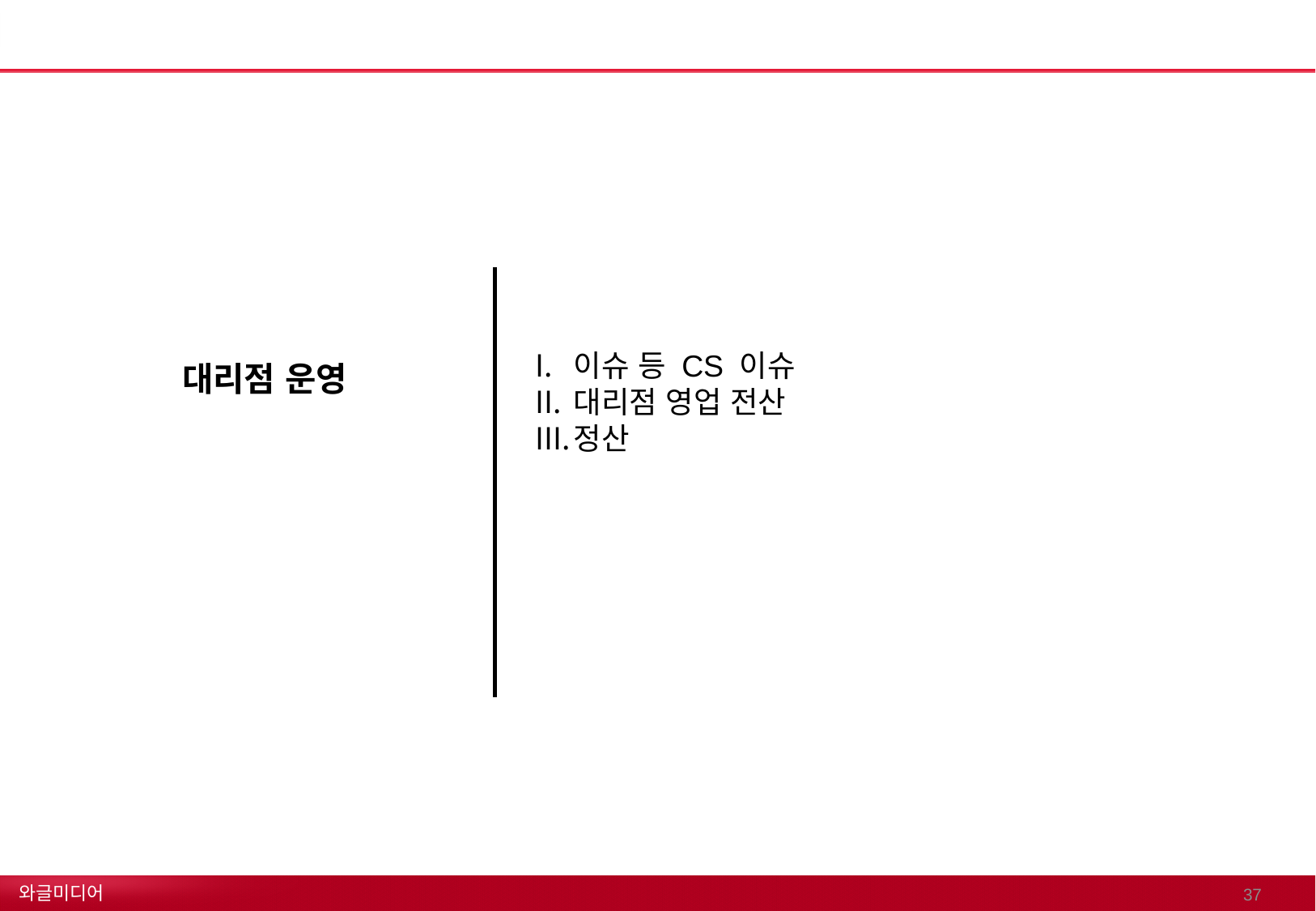

# 대리점 운영
이슈 등 CS 이슈
대리점 영업 전산
정산
37